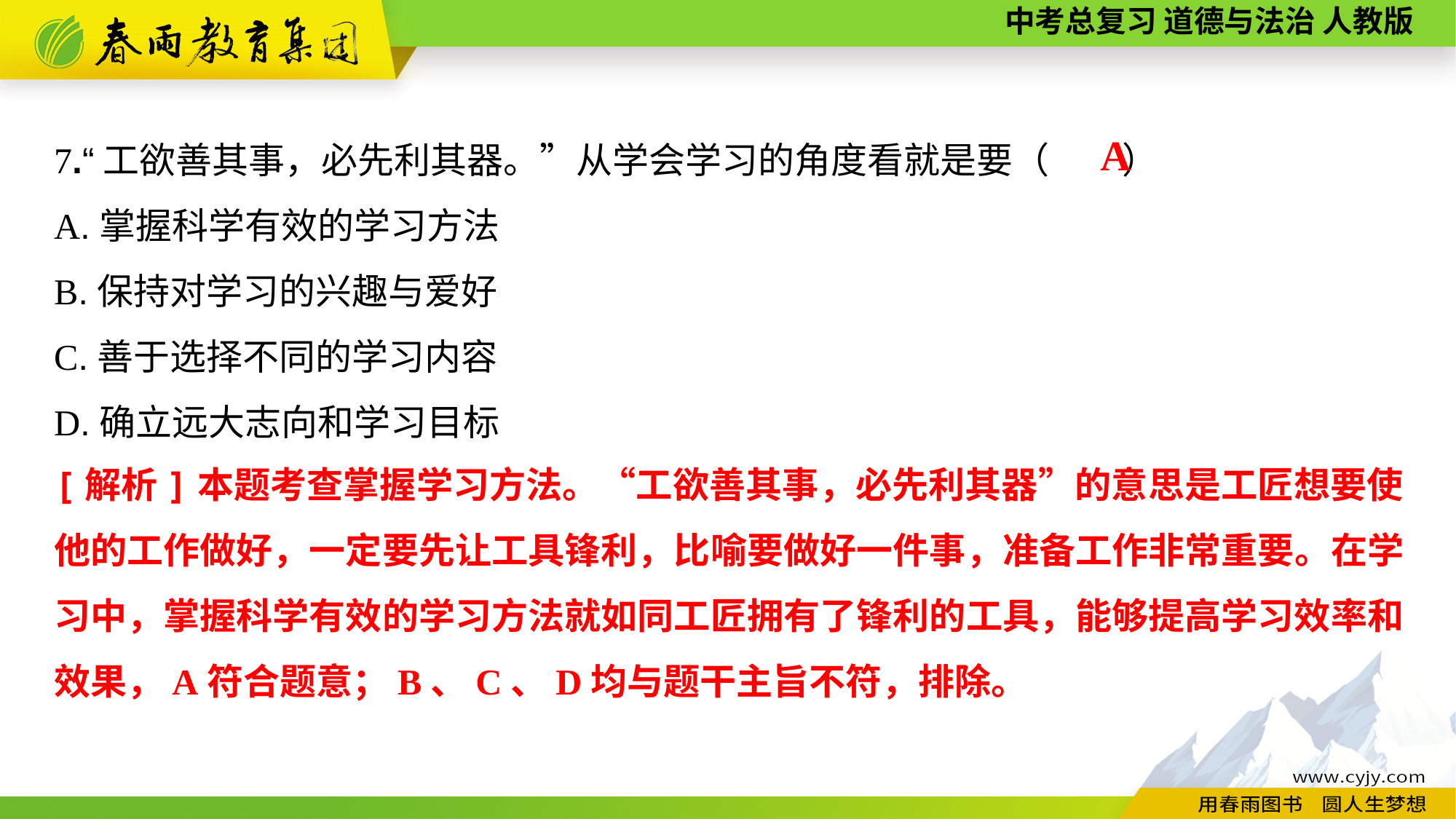

7.“工欲善其事，必先利其器。”从学会学习的角度看就是要（　　）
A.掌握科学有效的学习方法
B.保持对学习的兴趣与爱好
C.善于选择不同的学习内容
D.确立远大志向和学习目标
A
[解析]本题考查掌握学习方法。“工欲善其事，必先利其器”的意思是工匠想要使他的工作做好，一定要先让工具锋利，比喻要做好一件事，准备工作非常重要。在学习中，掌握科学有效的学习方法就如同工匠拥有了锋利的工具，能够提高学习效率和效果，A符合题意；B、C、D均与题干主旨不符，排除。